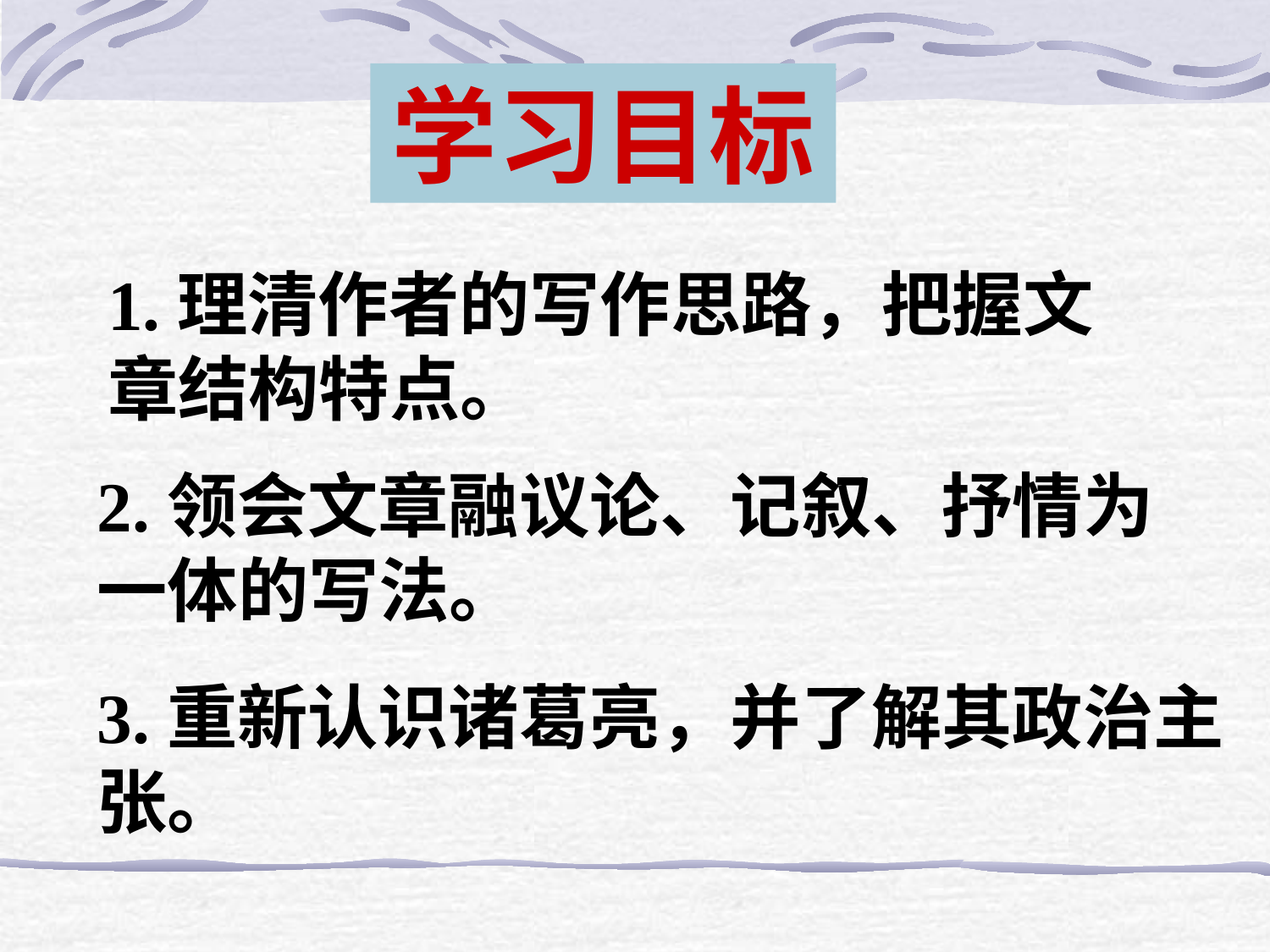

学习目标
1.理清作者的写作思路，把握文章结构特点。

2.领会文章融议论、记叙、抒情为一体的写法。
3.重新认识诸葛亮，并了解其政治主张。